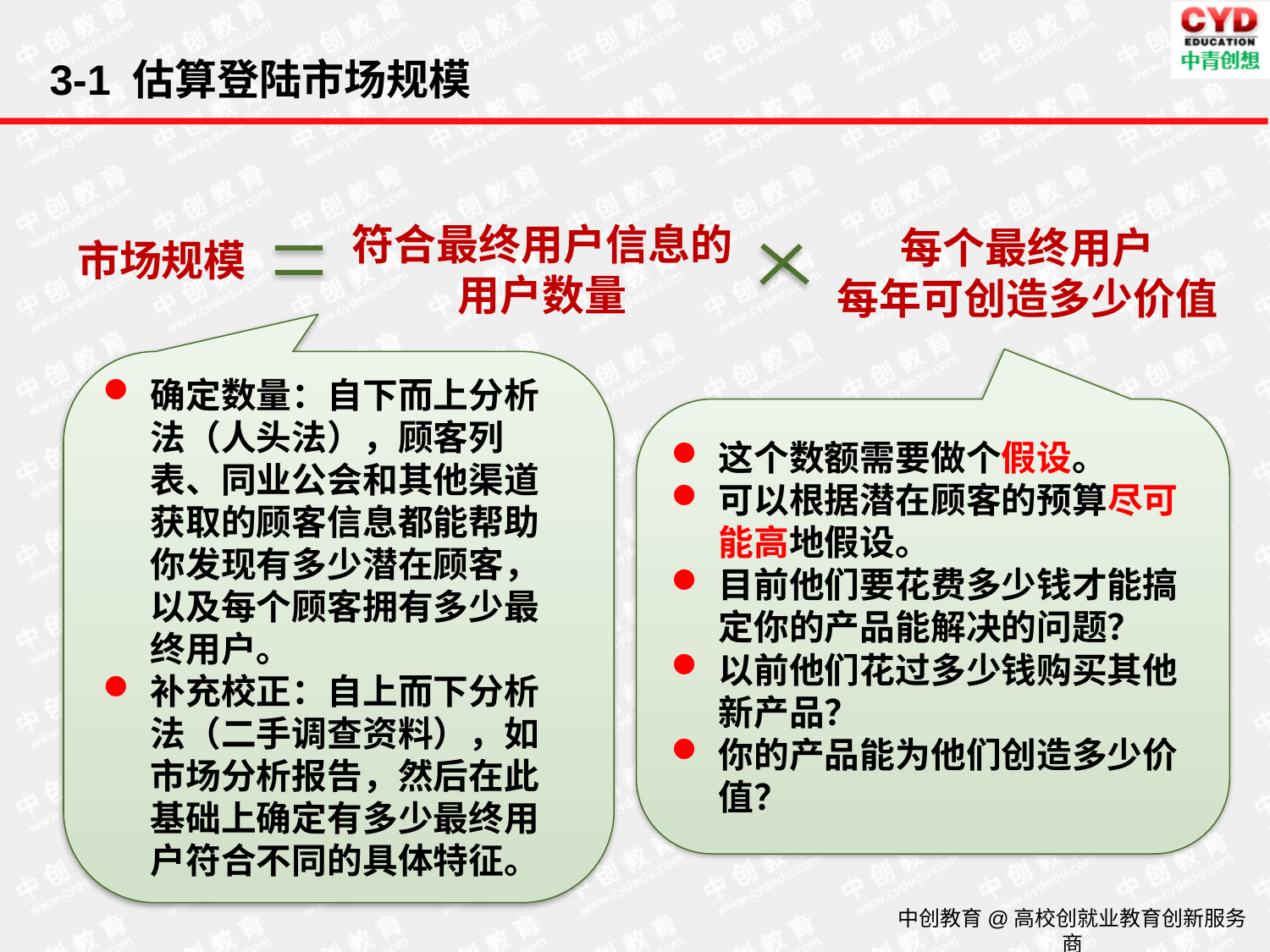

3-1 估算登陆市场规模

符合最终用户信息的
用户数量
每个最终用户
每年可创造多少价值
市场规模
确定数量：自下而上分析法（人头法），顾客列表、同业公会和其他渠道获取的顾客信息都能帮助你发现有多少潜在顾客，以及每个顾客拥有多少最终用户。
补充校正：自上而下分析法（二手调查资料），如市场分析报告，然后在此基础上确定有多少最终用户符合不同的具体特征。
这个数额需要做个假设。
可以根据潜在顾客的预算尽可能高地假设。
目前他们要花费多少钱才能搞定你的产品能解决的问题？
以前他们花过多少钱购买其他新产品？
你的产品能为他们创造多少价值？